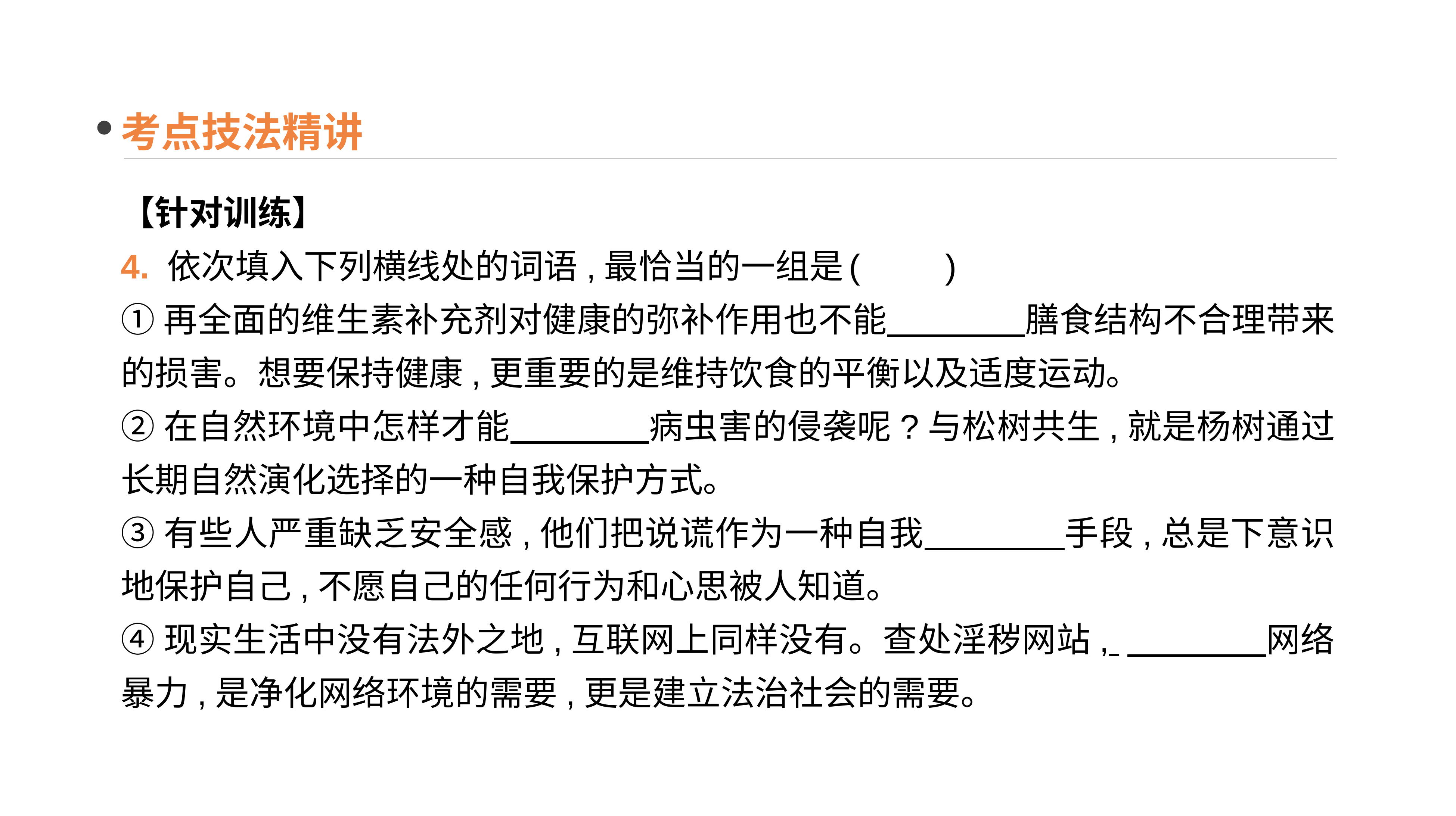

考点技法精讲

【针对训练】
4. 依次填入下列横线处的词语,最恰当的一组是	(　　)
①再全面的维生素补充剂对健康的弥补作用也不能　　　　膳食结构不合理带来的损害。想要保持健康,更重要的是维持饮食的平衡以及适度运动。
②在自然环境中怎样才能　　　　病虫害的侵袭呢?与松树共生,就是杨树通过长期自然演化选择的一种自我保护方式。
③有些人严重缺乏安全感,他们把说谎作为一种自我　　　　手段,总是下意识地保护自己,不愿自己的任何行为和心思被人知道。
④现实生活中没有法外之地,互联网上同样没有。查处淫秽网站, 　　　　网络暴力,是净化网络环境的需要,更是建立法治社会的需要。